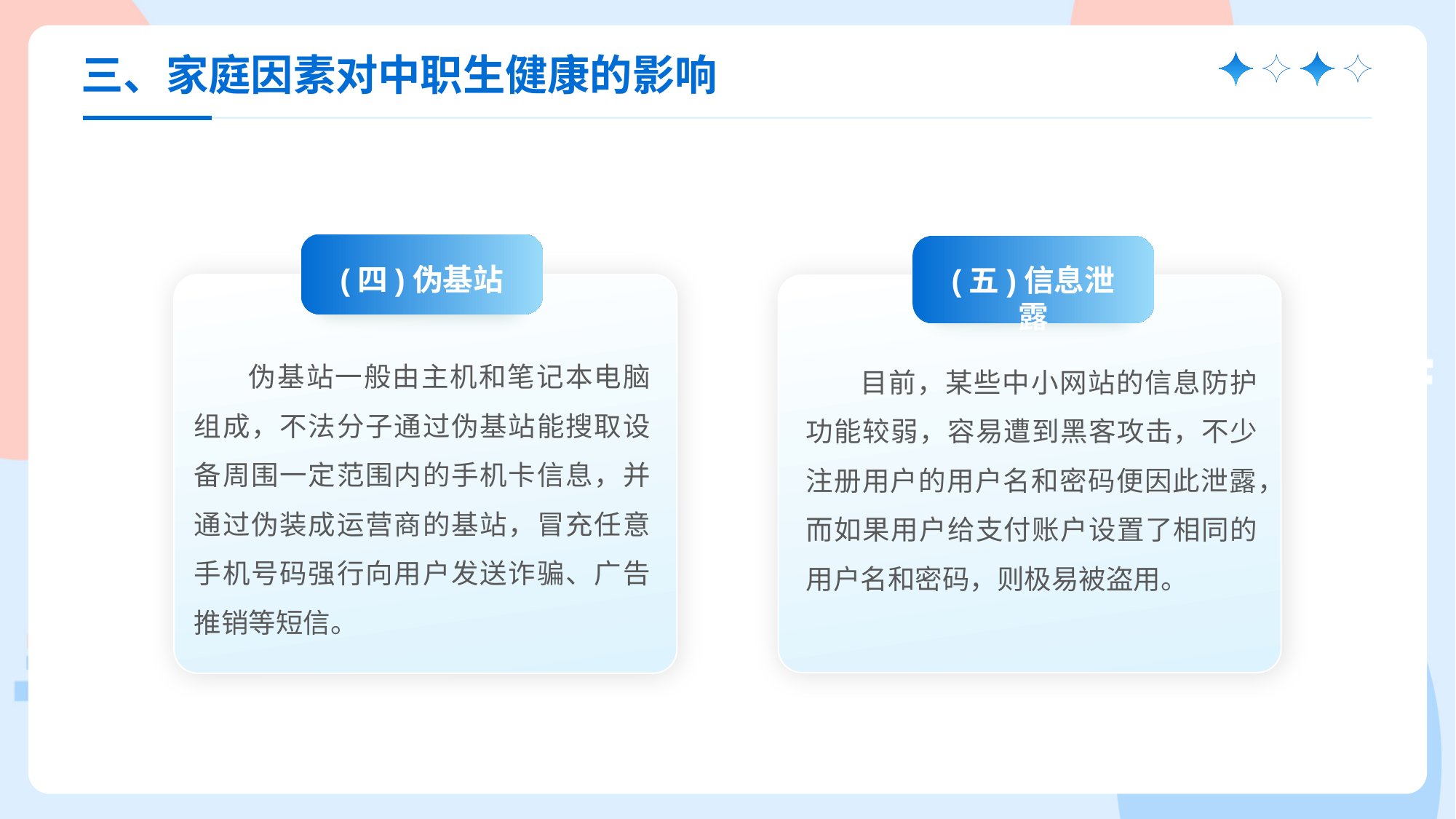

三、家庭因素对中职生健康的影响

(四)伪基站

伪基站一般由主机和笔记本电脑组成，不法分子通过伪基站能搜取设备周围一定范围内的手机卡信息，并通过伪装成运营商的基站，冒充任意手机号码强行向用户发送诈骗、广告推销等短信。

(五)信息泄露

目前，某些中小网站的信息防护功能较弱，容易遭到黑客攻击，不少注册用户的用户名和密码便因此泄露，而如果用户给支付账户设置了相同的用户名和密码，则极易被盗用。